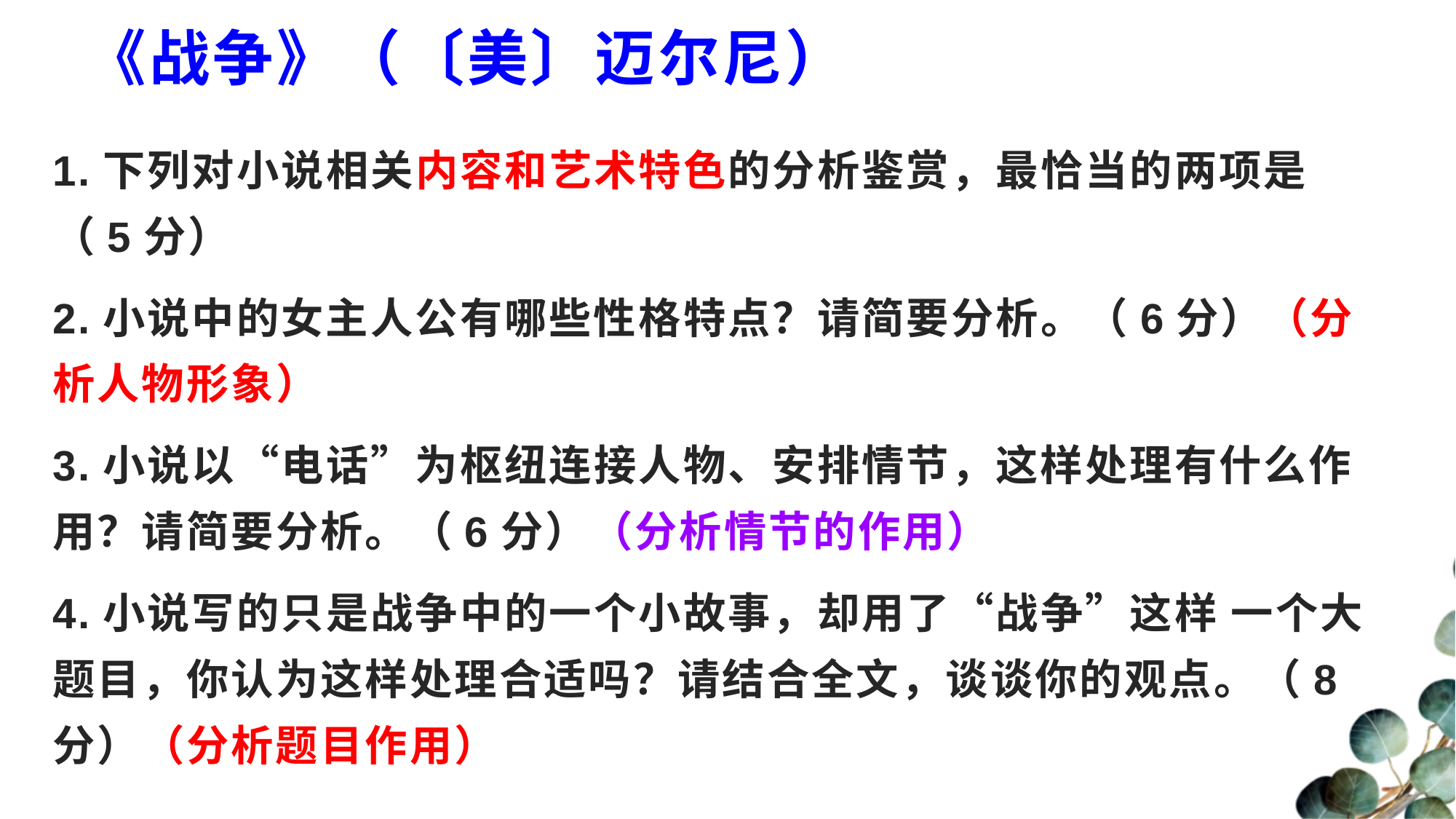

# 《战争》（〔美〕迈尔尼）
1.下列对小说相关内容和艺术特色的分析鉴赏，最恰当的两项是（5分）
2.小说中的女主人公有哪些性格特点？请简要分析。（6分）（分析人物形象）
3.小说以“电话”为枢纽连接人物、安排情节，这样处理有什么作用？请简要分析。（6分）（分析情节的作用）
4.小说写的只是战争中的一个小故事，却用了“战争”这样 一个大题目，你认为这样处理合适吗？请结合全文，谈谈你的观点。（8分）（分析题目作用）